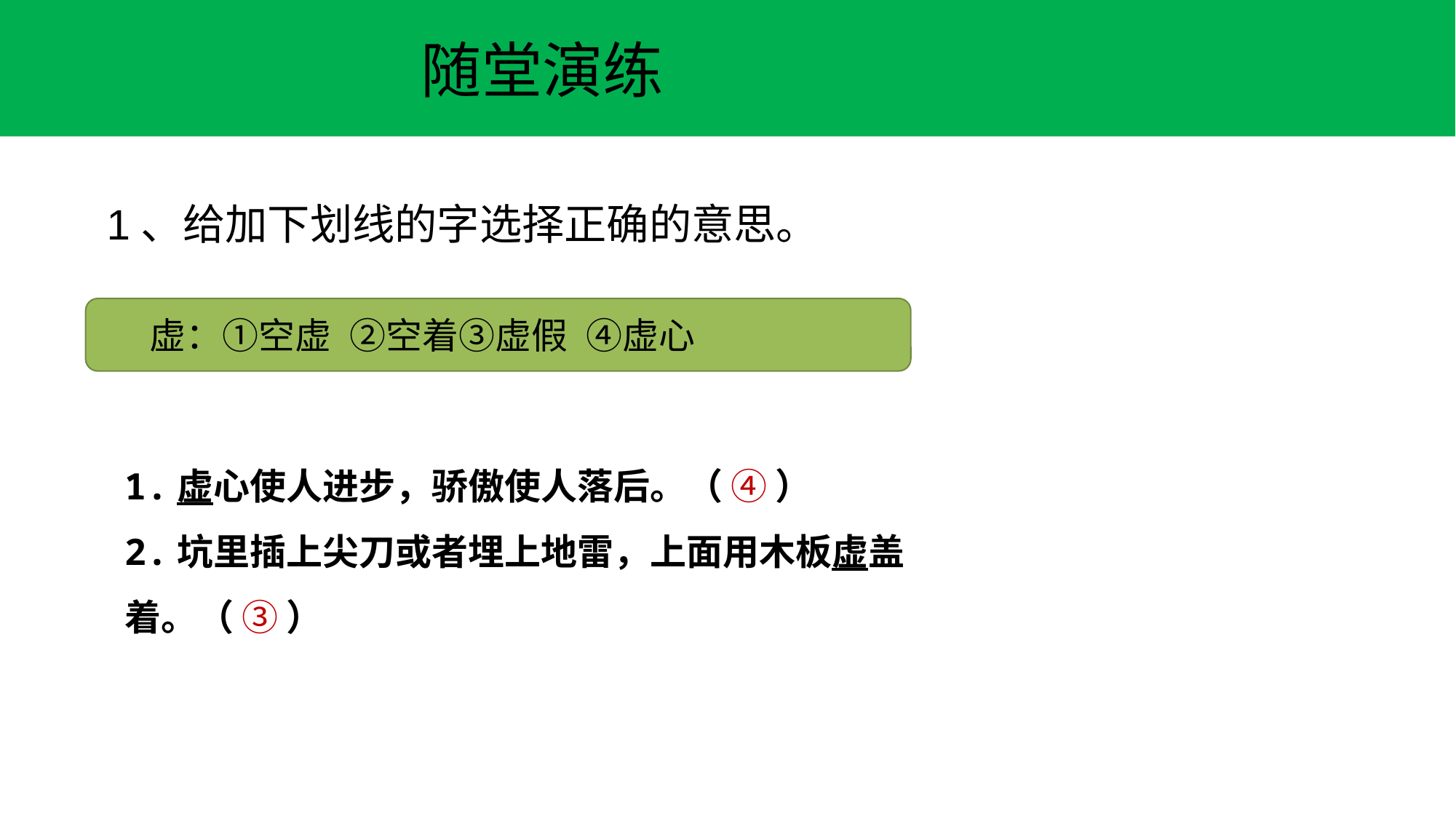

随堂演练
1、给加下划线的字选择正确的意思。
     虚：①空虚 ②空着③虚假 ④虚心
1.虚心使人进步，骄傲使人落后。（ ④ ）
2.坑里插上尖刀或者埋上地雷，上面用木板虚盖着。（ ③ ）